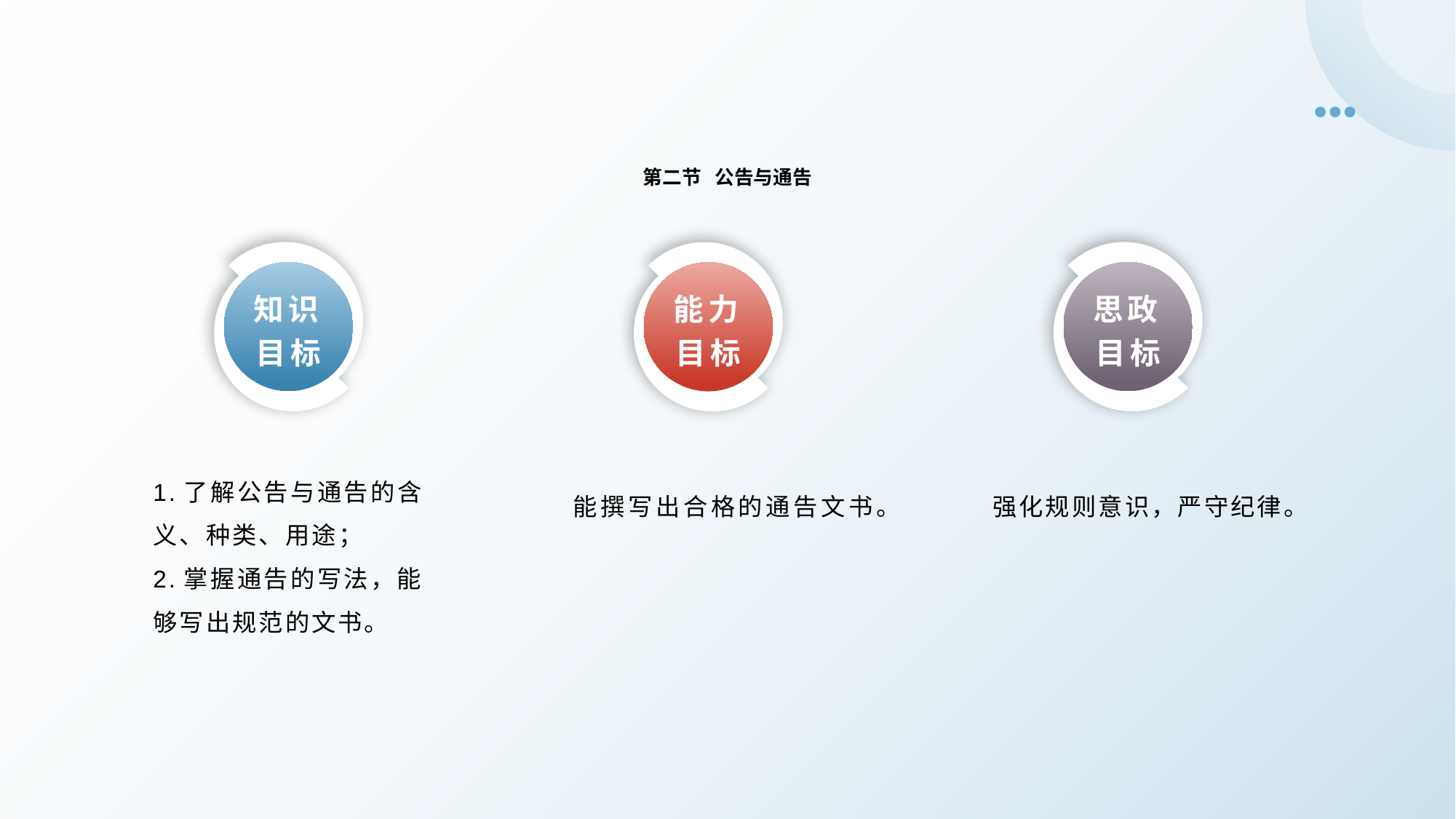

第二节   公告与通告

知识目标
思政目标
能力目标
强化规则意识，严守纪律。
1.了解公告与通告的含义、种类、用途；
2.掌握通告的写法，能够写出规范的文书。
能撰写出合格的通告文书。